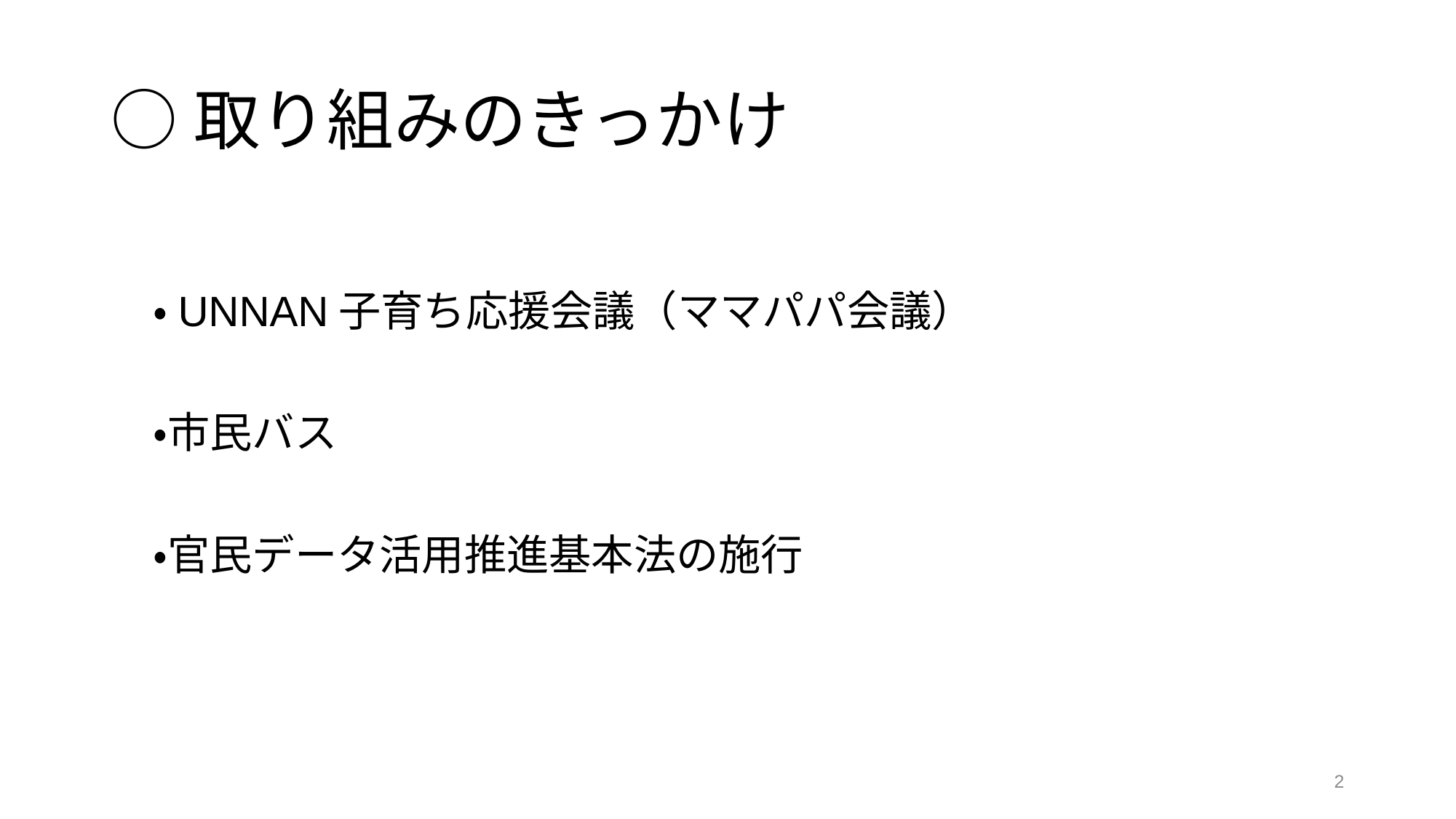

# ○取り組みのきっかけ

　・UNNAN子育ち応援会議（ママパパ会議）

　・市民バス

　・官民データ活用推進基本法の施行
2